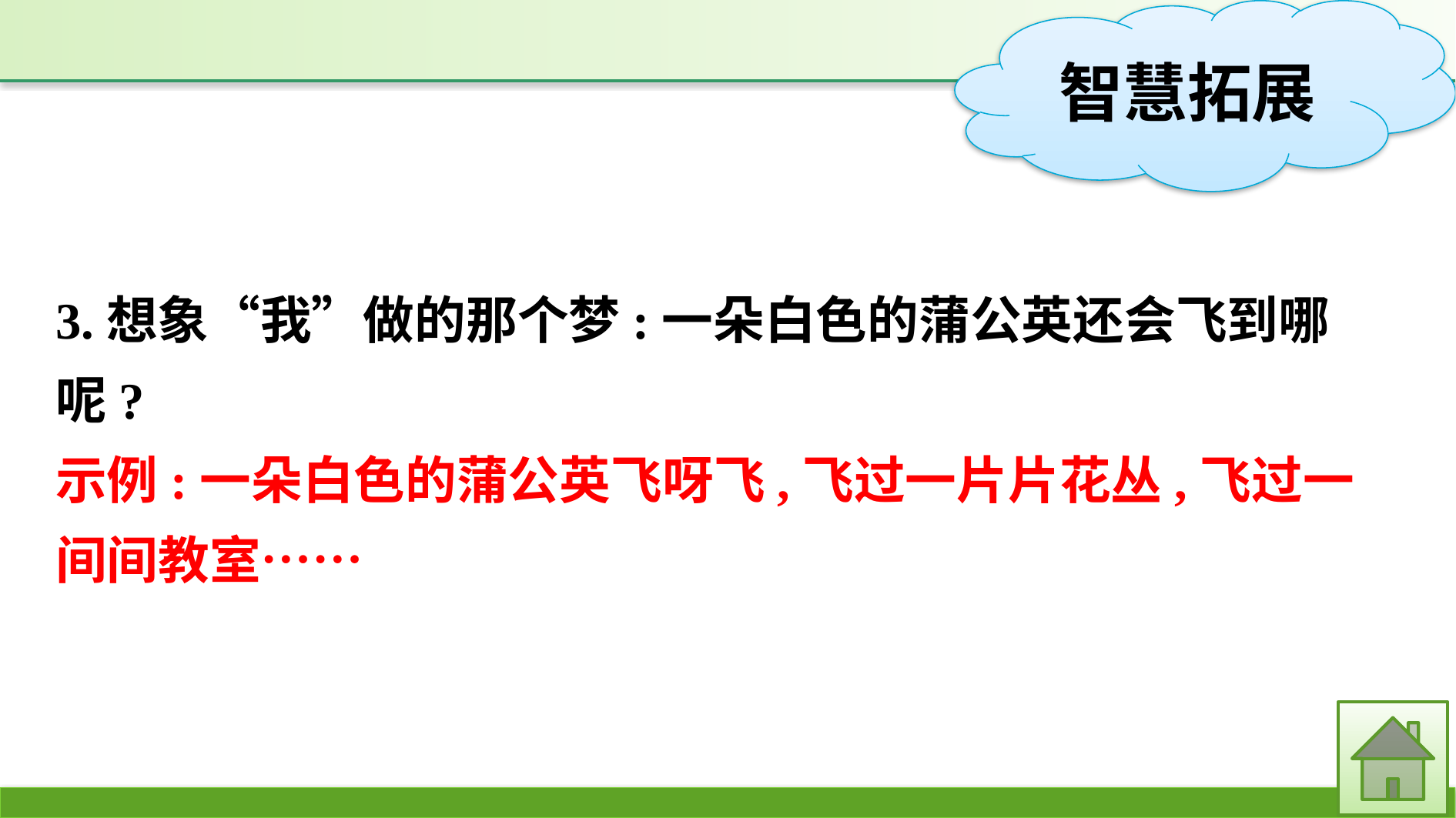

3.想象“我”做的那个梦:一朵白色的蒲公英还会飞到哪呢?
示例:一朵白色的蒲公英飞呀飞,飞过一片片花丛,飞过一间间教室……